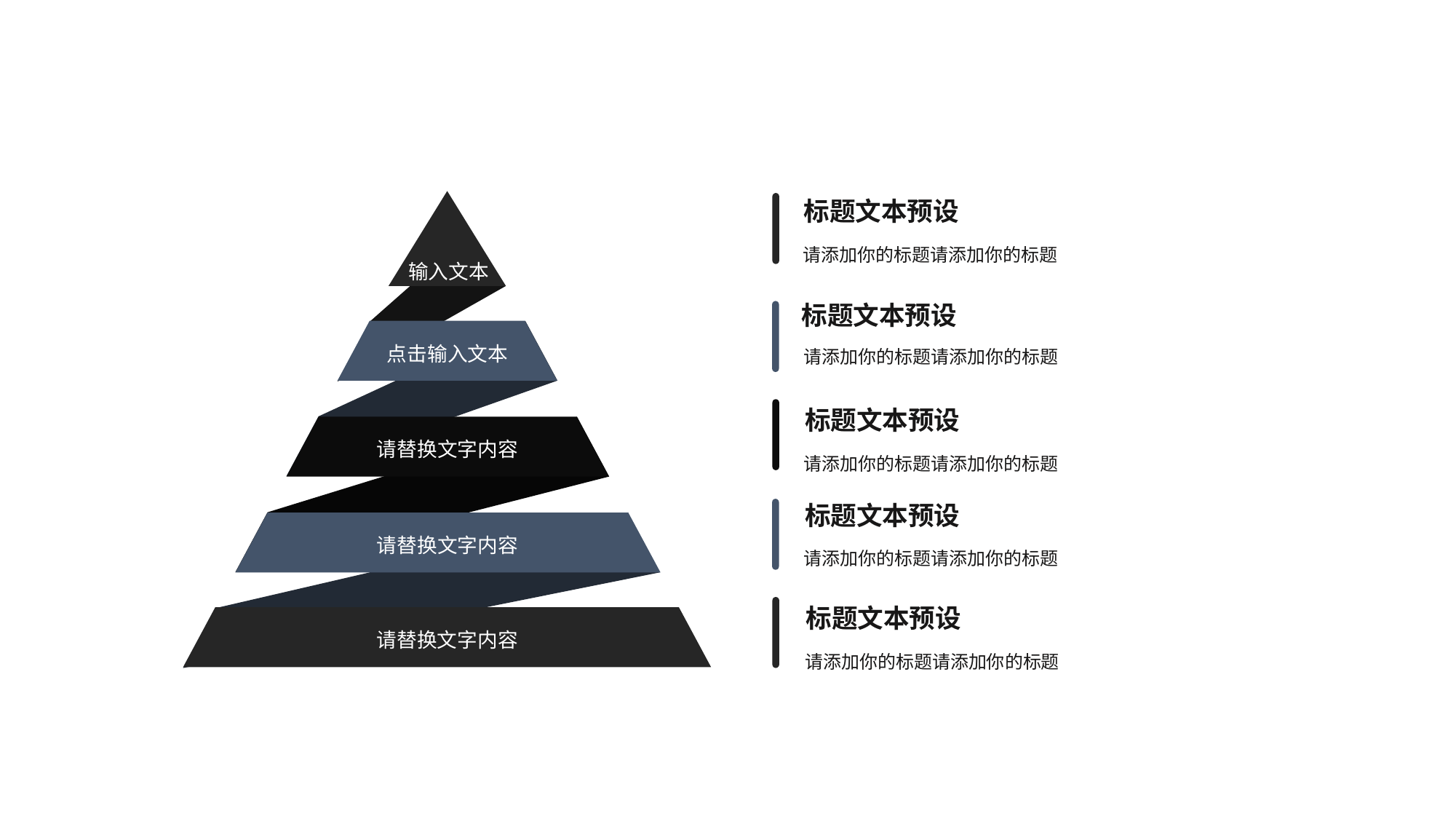

标题文本预设

输入文本

请添加你的标题请添加你的标题
标题文本预设

点击输入文本
请添加你的标题请添加你的标题
标题文本预设

请替换文字内容

请添加你的标题请添加你的标题
标题文本预设

请替换文字内容

请添加你的标题请添加你的标题

标题文本预设

请替换文字内容
请添加你的标题请添加你的标题